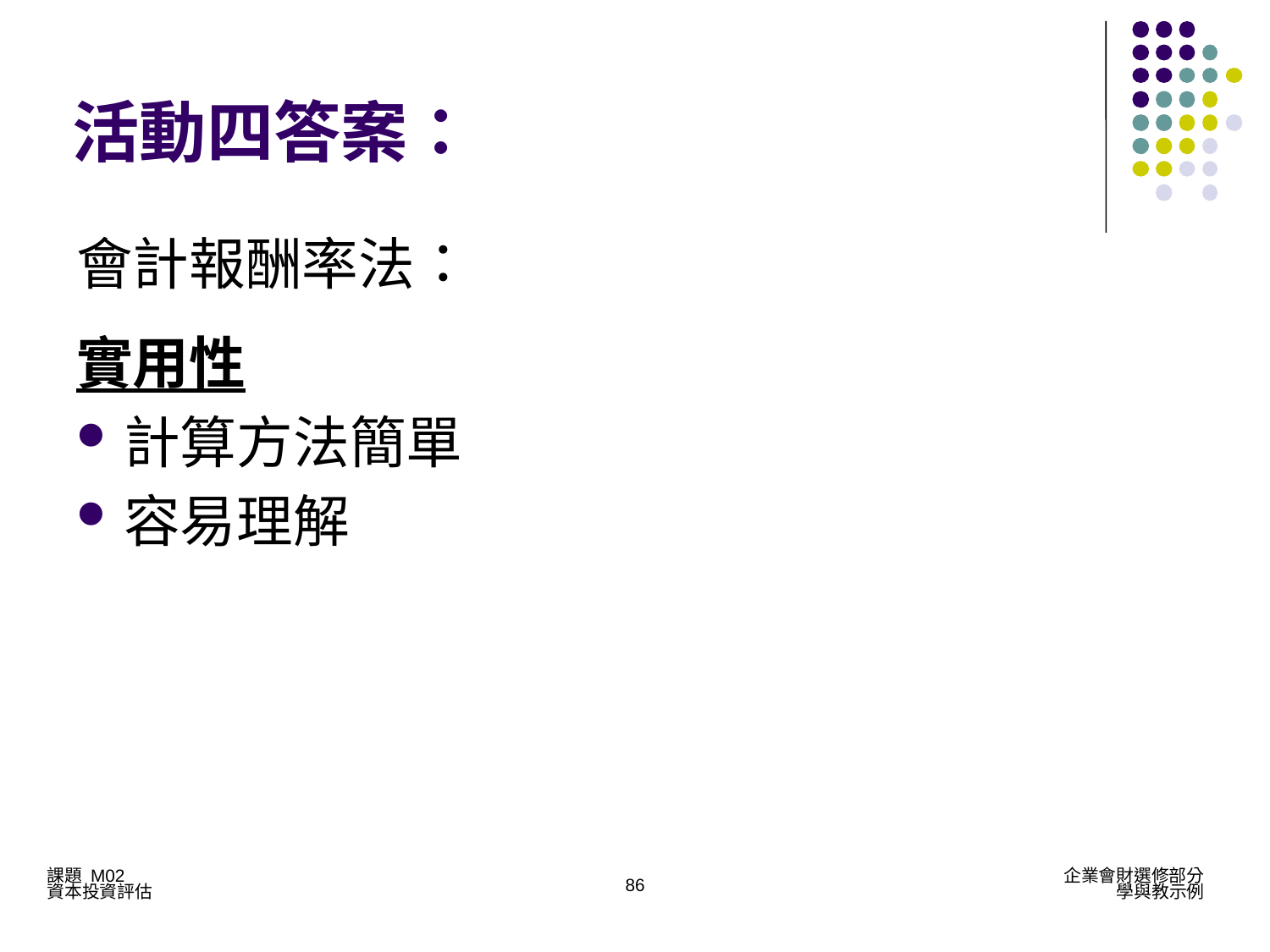

#
活動四答案：
會計報酬率法：
實用性
計算方法簡單
容易理解
86